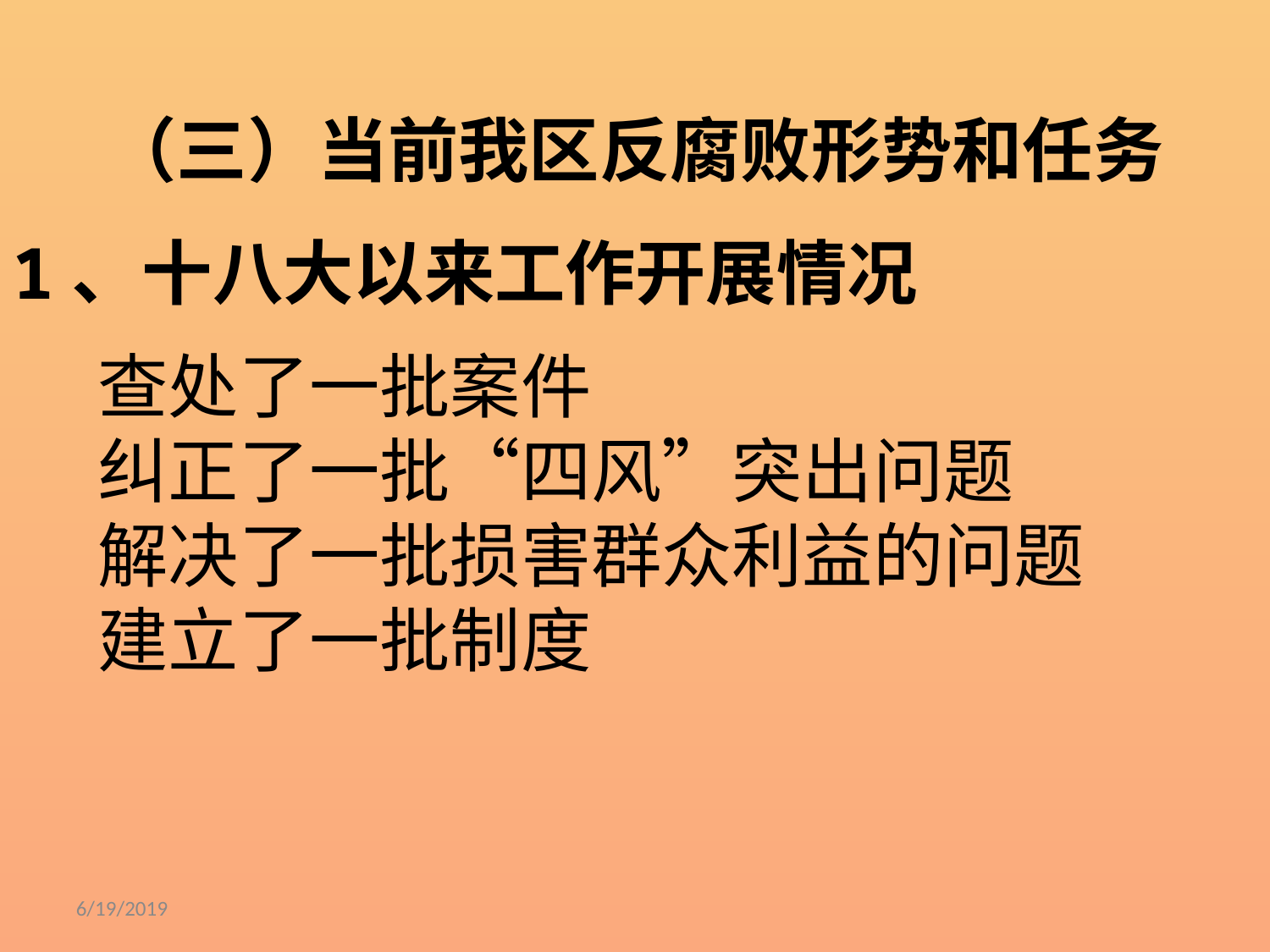

# （三）当前我区反腐败形势和任务
1、十八大以来工作开展情况
查处了一批案件
纠正了一批“四风”突出问题
解决了一批损害群众利益的问题
建立了一批制度
6/19/2019